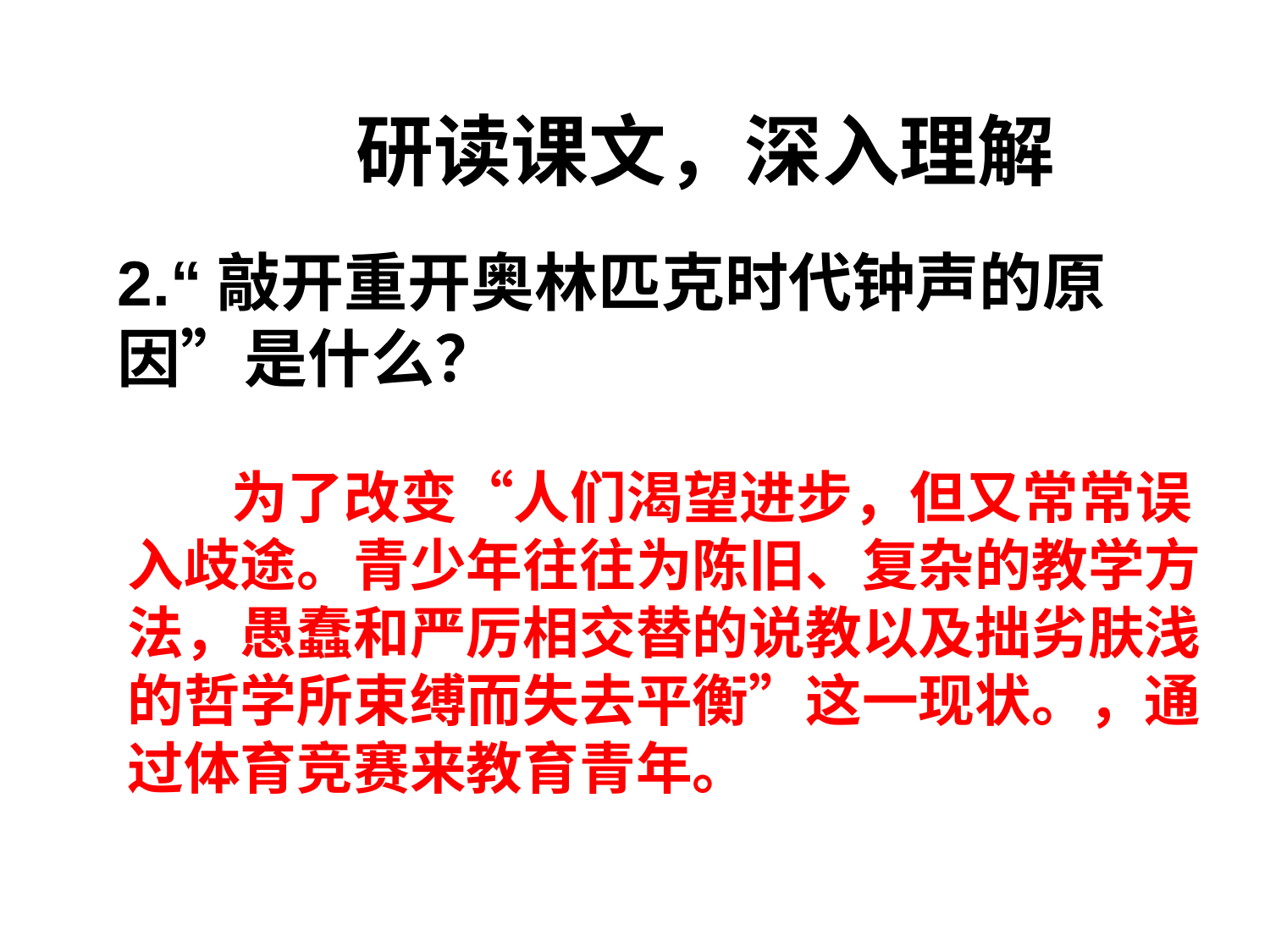

研读课文，深入理解
2.“敲开重开奥林匹克时代钟声的原因”是什么？
       为了改变“人们渴望进步，但又常常误入歧途。青少年往往为陈旧、复杂的教学方法，愚蠢和严厉相交替的说教以及拙劣肤浅的哲学所束缚而失去平衡”这一现状。，通过体育竞赛来教育青年。